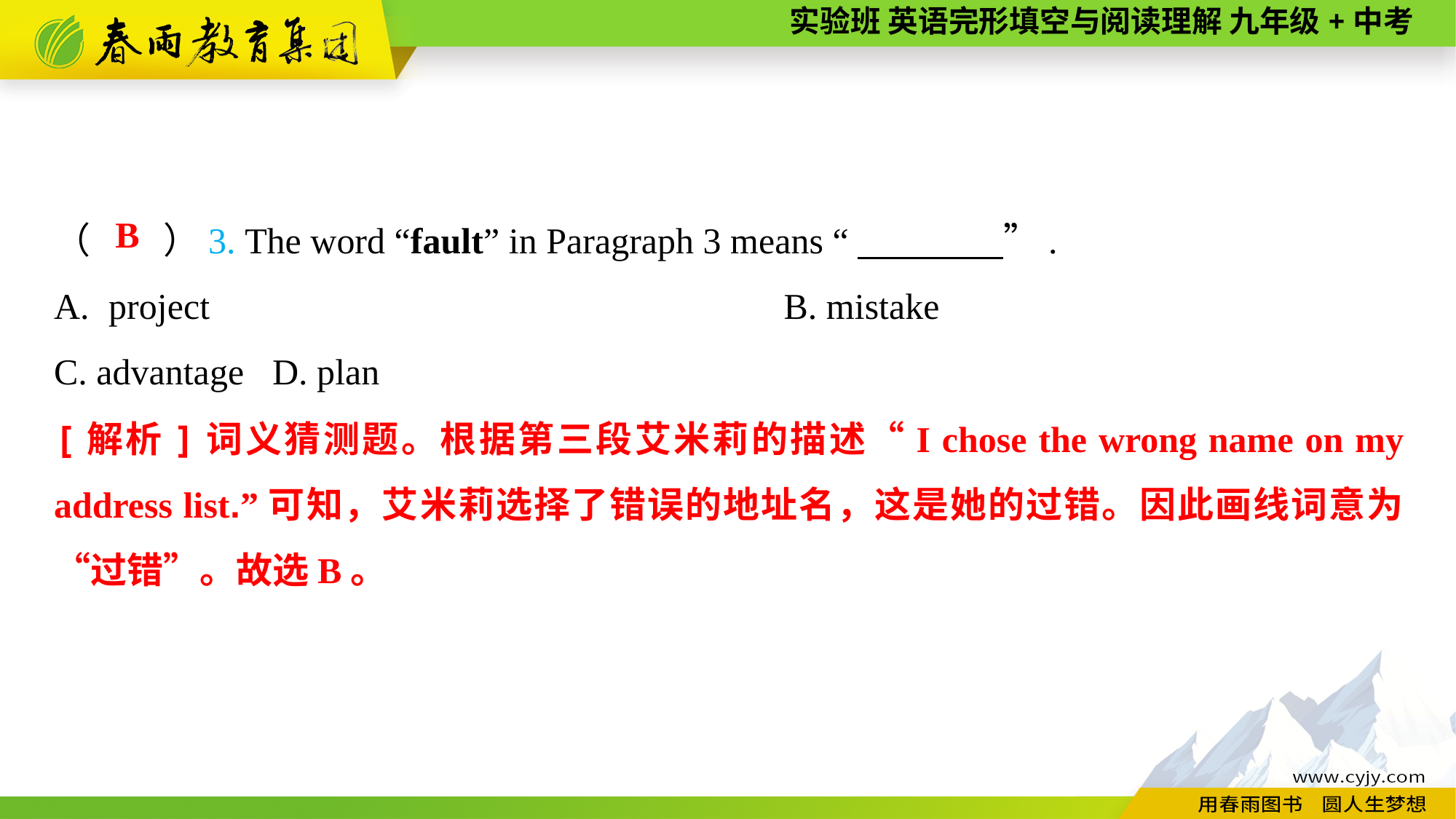

（　　）3. The word “fault” in Paragraph 3 means “　　　　”.
project	B. mistake
C. advantage	D. plan
B
[解析]词义猜测题。根据第三段艾米莉的描述“I chose the wrong name on my address list.”可知，艾米莉选择了错误的地址名，这是她的过错。因此画线词意为“过错”。故选B。